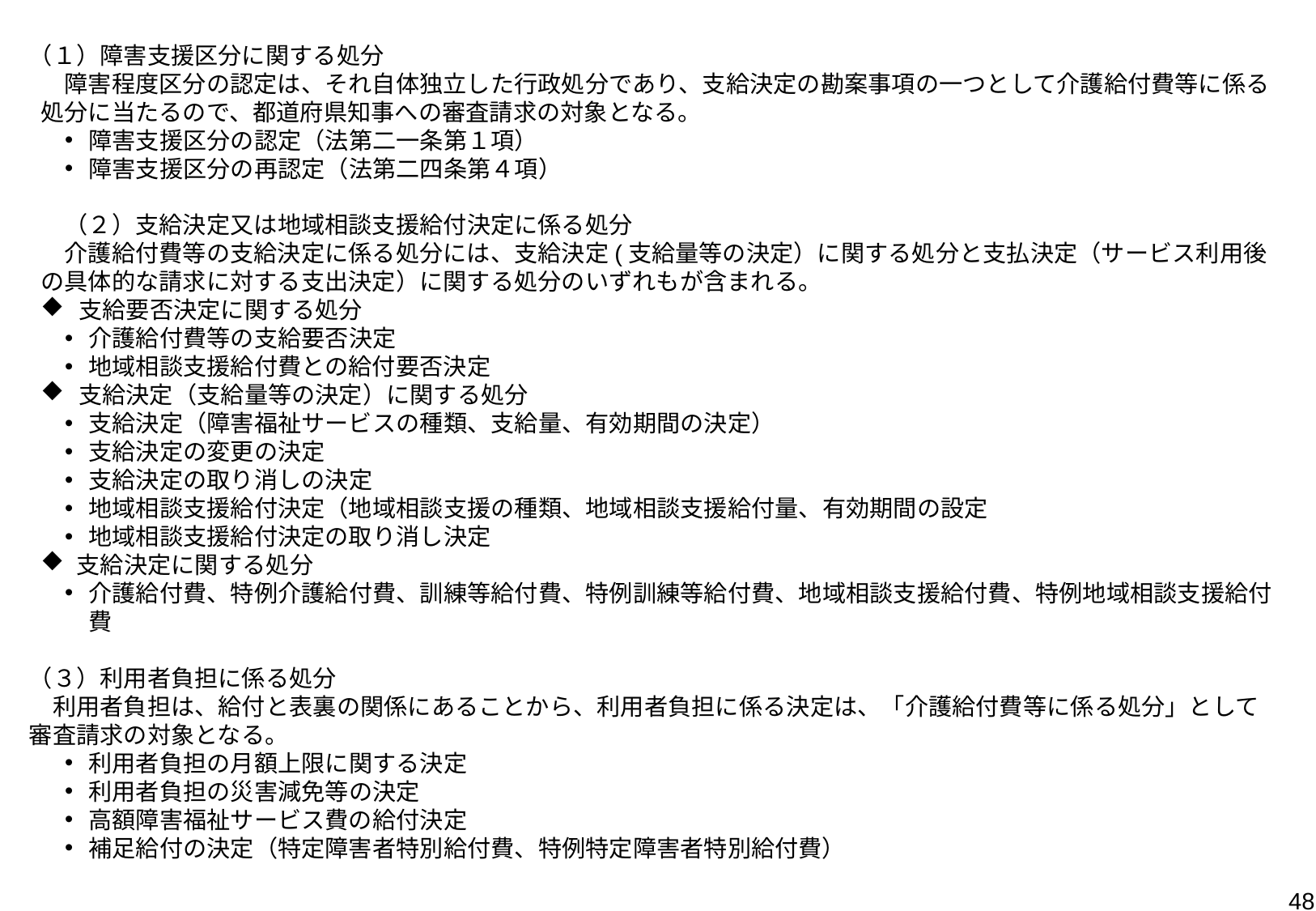

（１）障害支援区分に関する処分
　障害程度区分の認定は、それ自体独立した行政処分であり、支給決定の勘案事項の一つとして介護給付費等に係る処分に当たるので、都道府県知事への審査請求の対象となる。
障害支援区分の認定（法第二一条第１項）
障害支援区分の再認定（法第二四条第４項）

（２）支給決定又は地域相談支援給付決定に係る処分
　介護給付費等の支給決定に係る処分には、支給決定(支給量等の決定）に関する処分と支払決定（サービス利用後の具体的な請求に対する支出決定）に関する処分のいずれもが含まれる。
支給要否決定に関する処分
介護給付費等の支給要否決定
地域相談支援給付費との給付要否決定
支給決定（支給量等の決定）に関する処分
支給決定（障害福祉サービスの種類、支給量、有効期間の決定）
支給決定の変更の決定
支給決定の取り消しの決定
地域相談支援給付決定（地域相談支援の種類、地域相談支援給付量、有効期間の設定
地域相談支援給付決定の取り消し決定
支給決定に関する処分
介護給付費、特例介護給付費、訓練等給付費、特例訓練等給付費、地域相談支援給付費、特例地域相談支援給付費

（３）利用者負担に係る処分
　利用者負担は、給付と表裏の関係にあることから、利用者負担に係る決定は、「介護給付費等に係る処分」として審査請求の対象となる。
利用者負担の月額上限に関する決定
利用者負担の災害減免等の決定
高額障害福祉サービス費の給付決定
補足給付の決定（特定障害者特別給付費、特例特定障害者特別給付費）
48